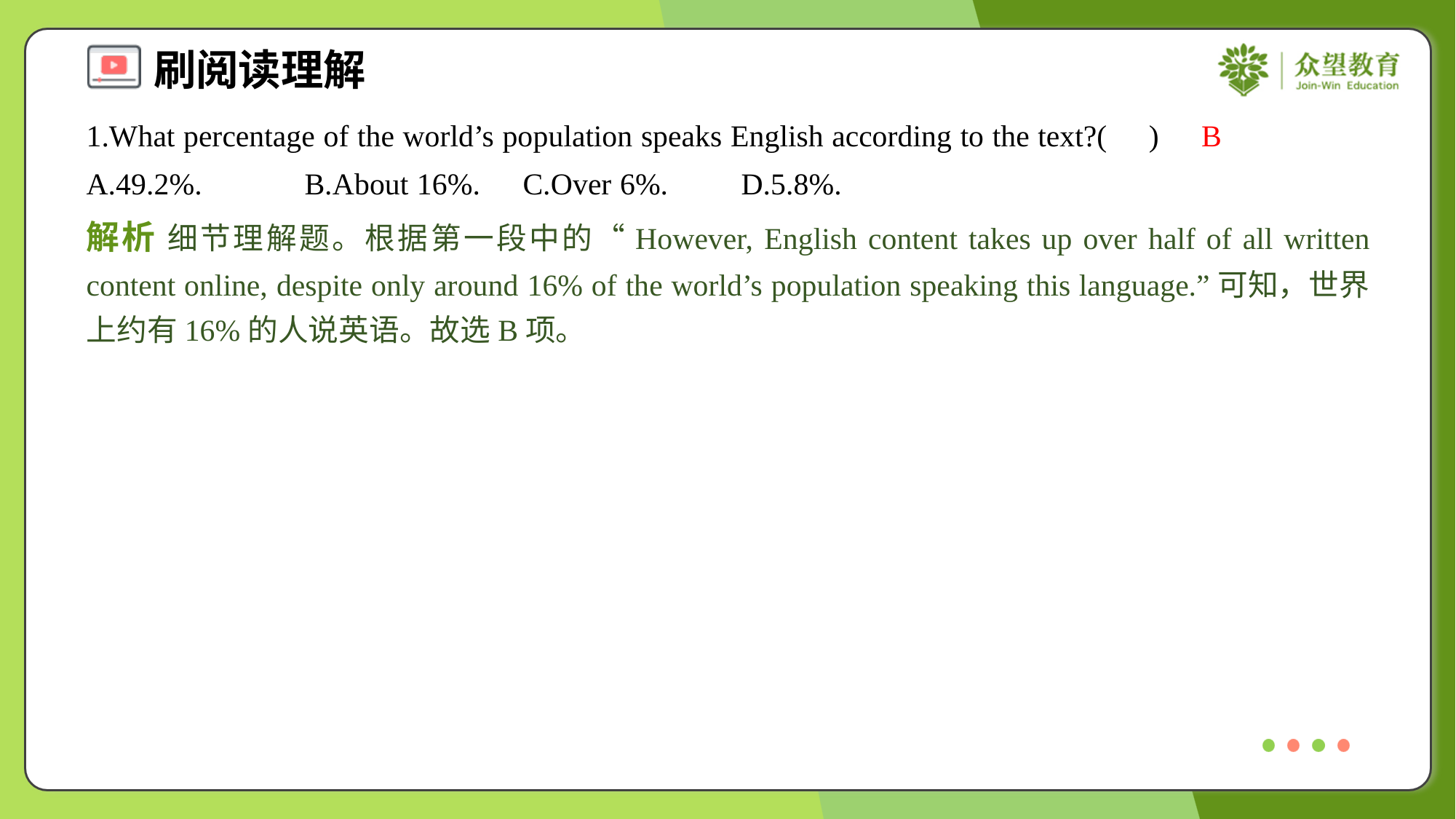

1.What percentage of the world’s population speaks English according to the text?(     )
B
A.49.2%.	B.About 16%.	C.Over 6%.	D.5.8%.
解析 细节理解题。根据第一段中的“However, English content takes up over half of all written content online, despite only around 16% of the world’s population speaking this language.”可知，世界上约有16%的人说英语。故选B项。